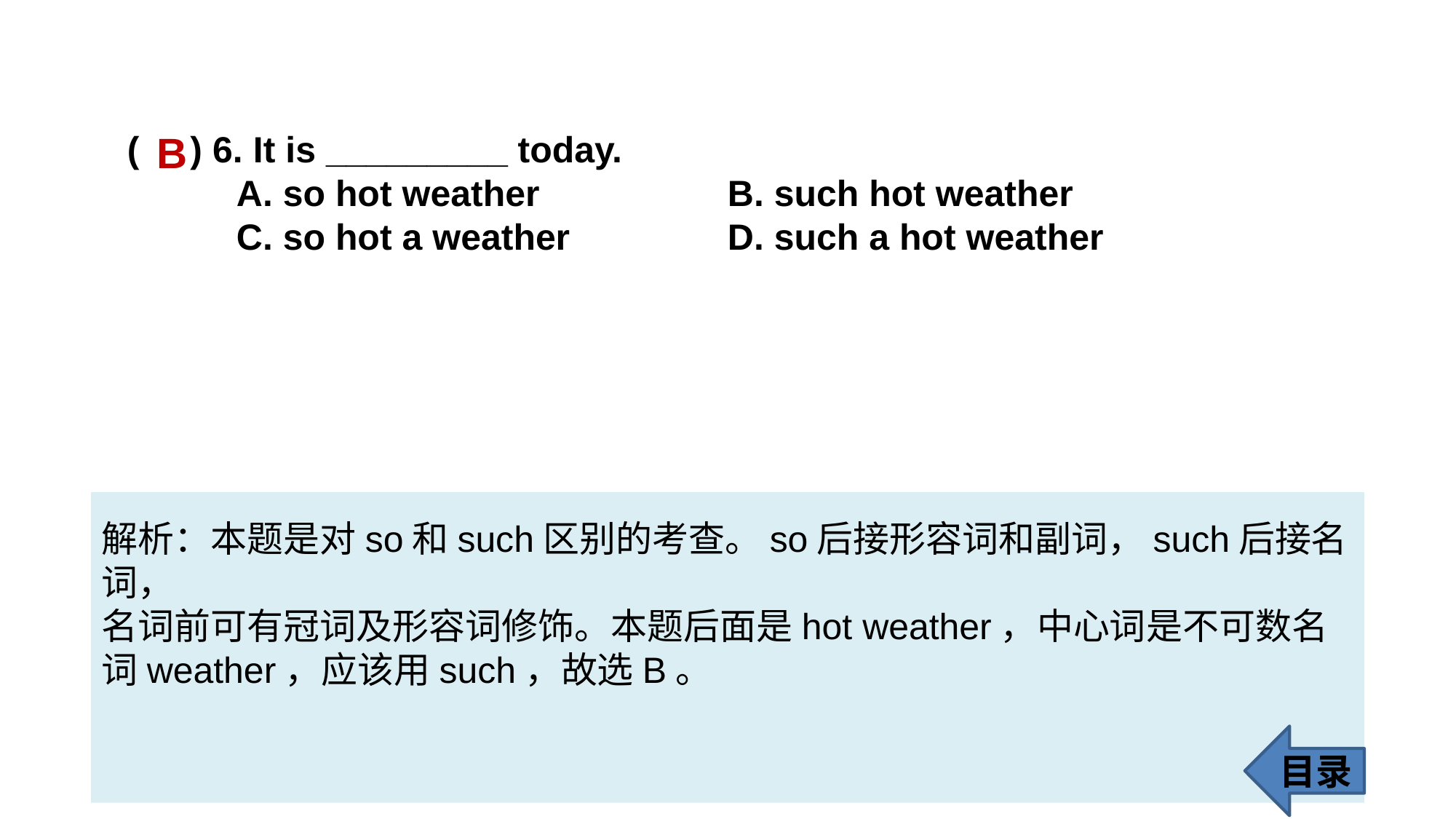

B
(     ) 6. It is _________ today.
A. so hot weather 		B. such hot weather
C. so hot a weather 		D. such a hot weather

解析：本题是对so和such区别的考查。so后接形容词和副词，such后接名词，
名词前可有冠词及形容词修饰。本题后面是hot weather，中心词是不可数名词weather，应该用such，故选B。
目录
65